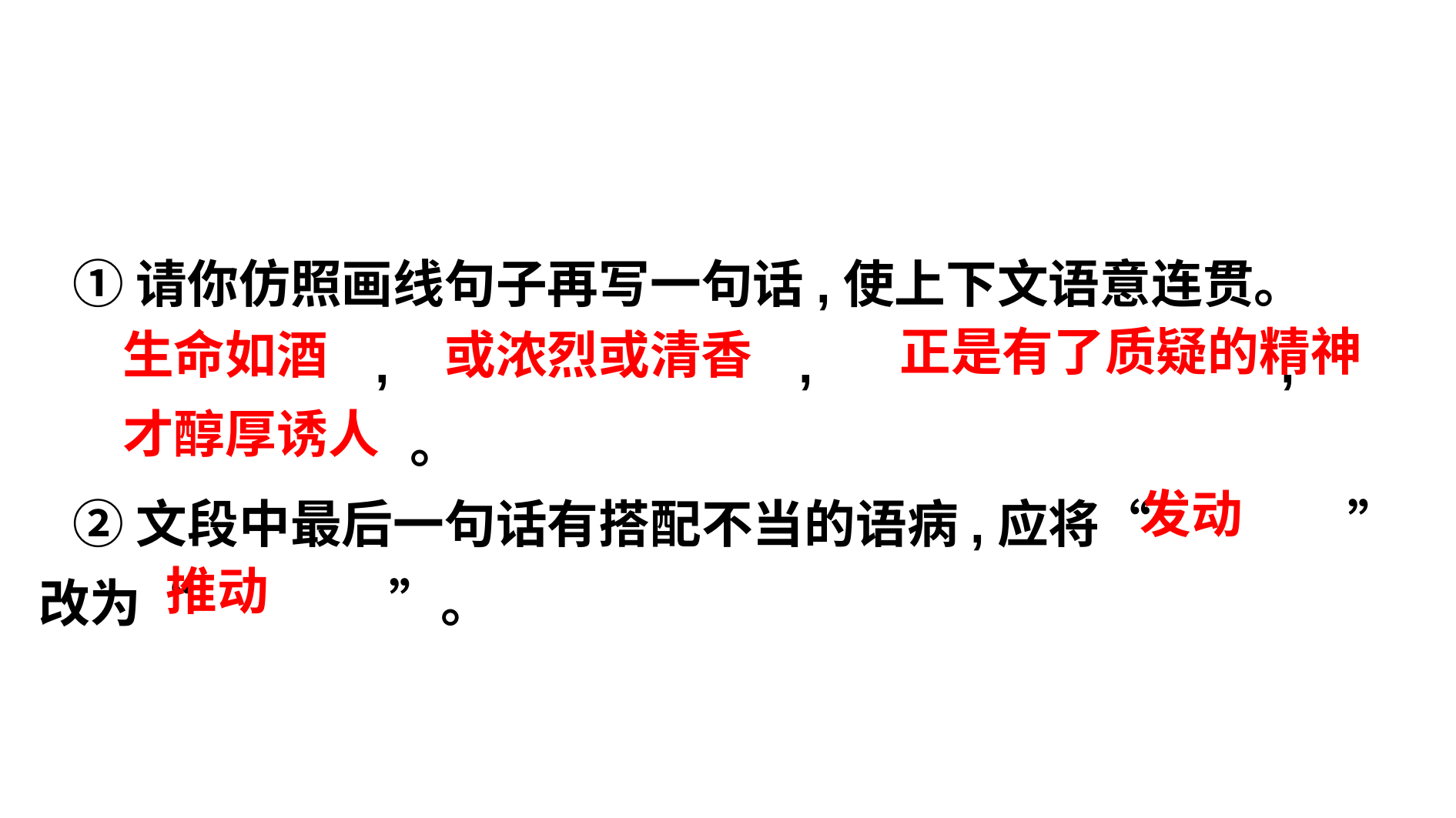

①请你仿照画线句子再写一句话,使上下文语意连贯。
　                　,　                        　,　                             　,
　                    　。
②文段中最后一句话有搭配不当的语病,应将“　        　”改为“　        　”。
　正是有了质疑的精神
　生命如酒
　或浓烈或清香
　才醇厚诱人
　发动
　推动